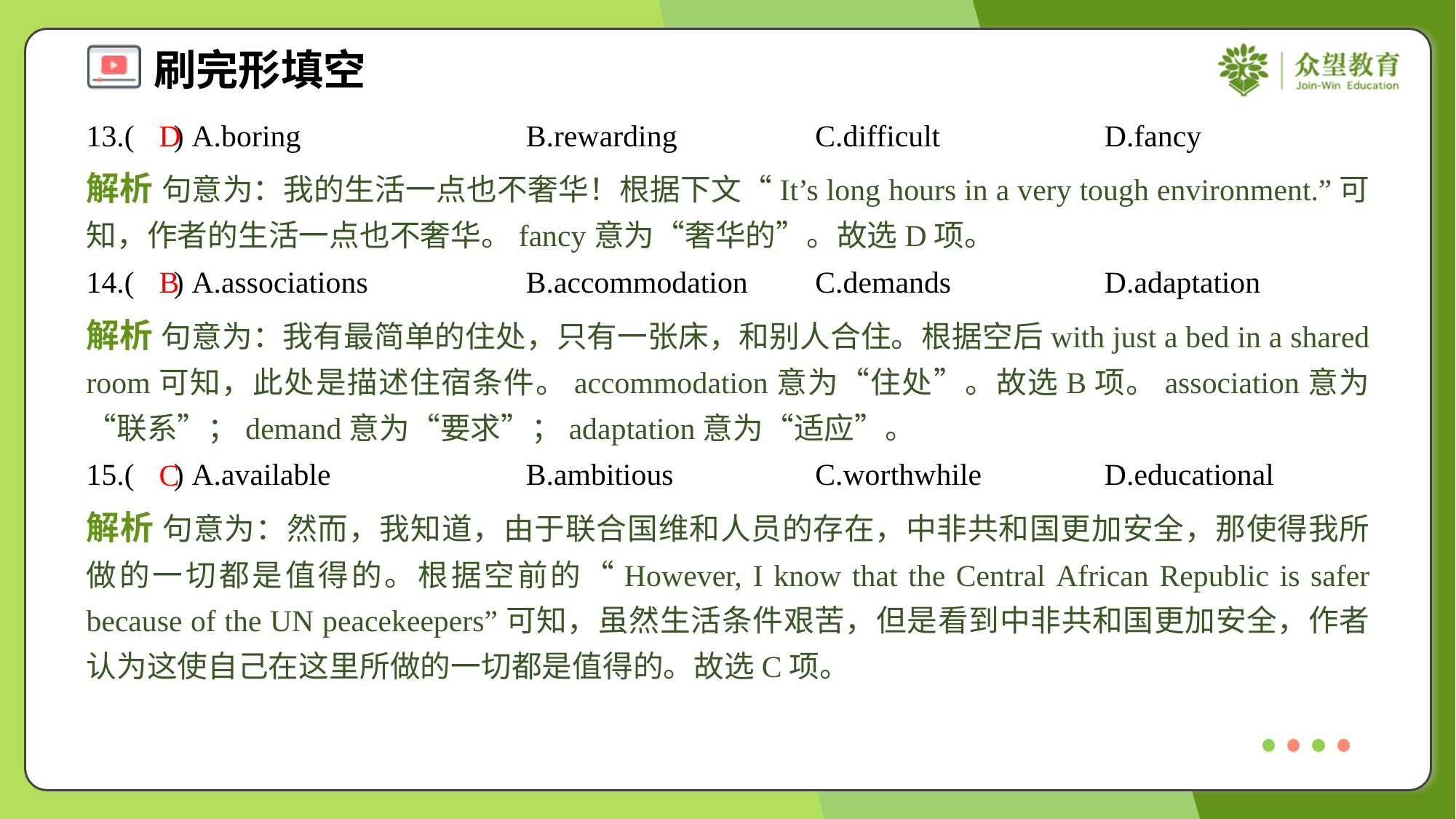

13.(     ) A.boring	B.rewarding	C.difficult	D.fancy
D
解析 句意为：我的生活一点也不奢华！根据下文“It’s long hours in a very tough environment.”可知，作者的生活一点也不奢华。fancy意为“奢华的”。故选D项。
14.(     ) A.associations	B.accommodation	C.demands	D.adaptation
B
解析 句意为：我有最简单的住处，只有一张床，和别人合住。根据空后with just a bed in a shared room可知，此处是描述住宿条件。accommodation意为“住处”。故选B项。association意为“联系”；demand意为“要求”；adaptation意为“适应”。
15.(     ) A.available	B.ambitious	C.worthwhile	D.educational
C
解析 句意为：然而，我知道，由于联合国维和人员的存在，中非共和国更加安全，那使得我所做的一切都是值得的。根据空前的“However, I know that the Central African Republic is safer because of the UN peacekeepers”可知，虽然生活条件艰苦，但是看到中非共和国更加安全，作者认为这使自己在这里所做的一切都是值得的。故选C项。